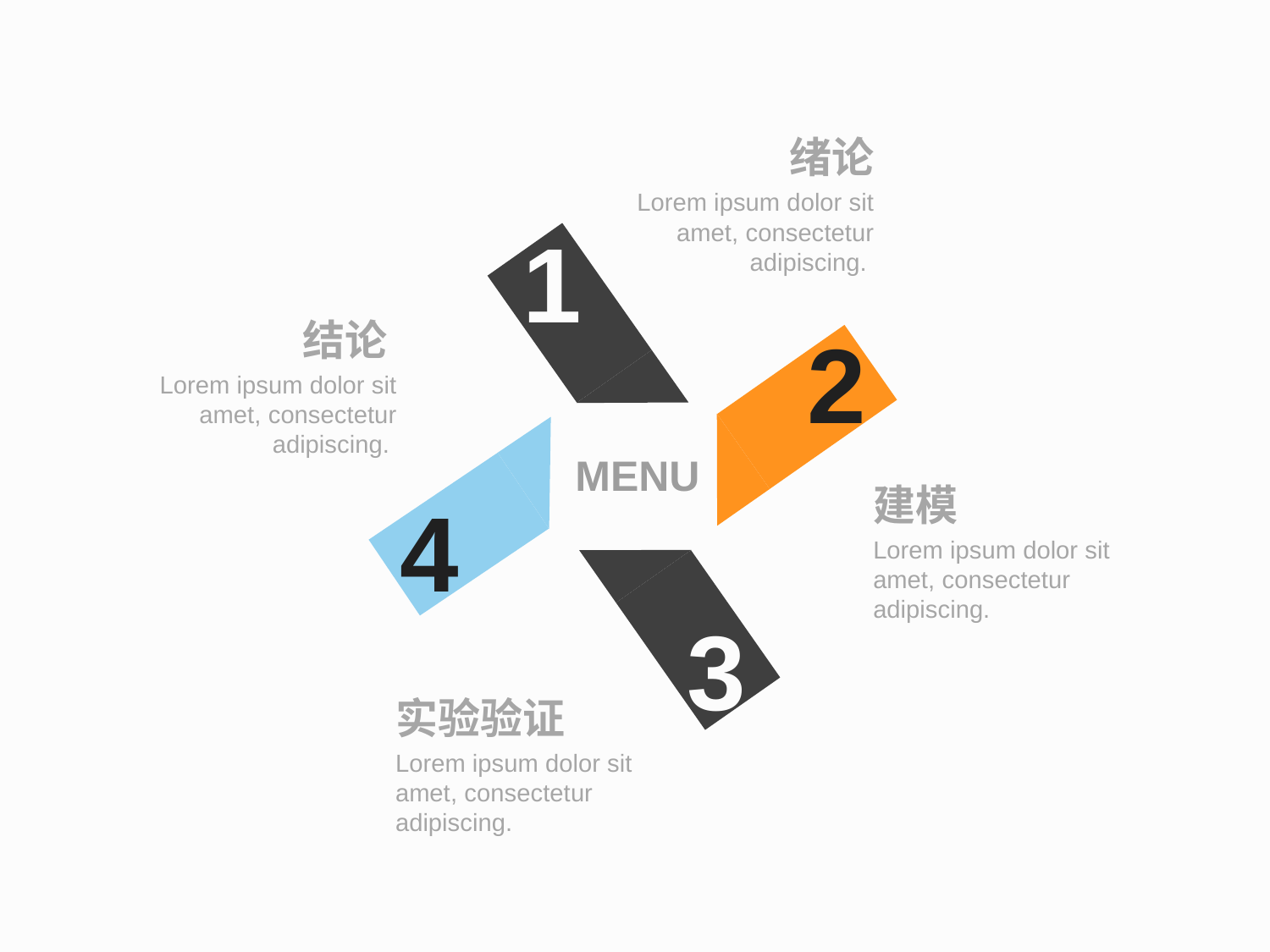

绪论
Lorem ipsum dolor sit amet, consectetur adipiscing.

1

结论
Lorem ipsum dolor sit amet, consectetur adipiscing.

2

MENU

建模
Lorem ipsum dolor sit amet, consectetur adipiscing.

4

3
实验验证
Lorem ipsum dolor sit amet, consectetur adipiscing.